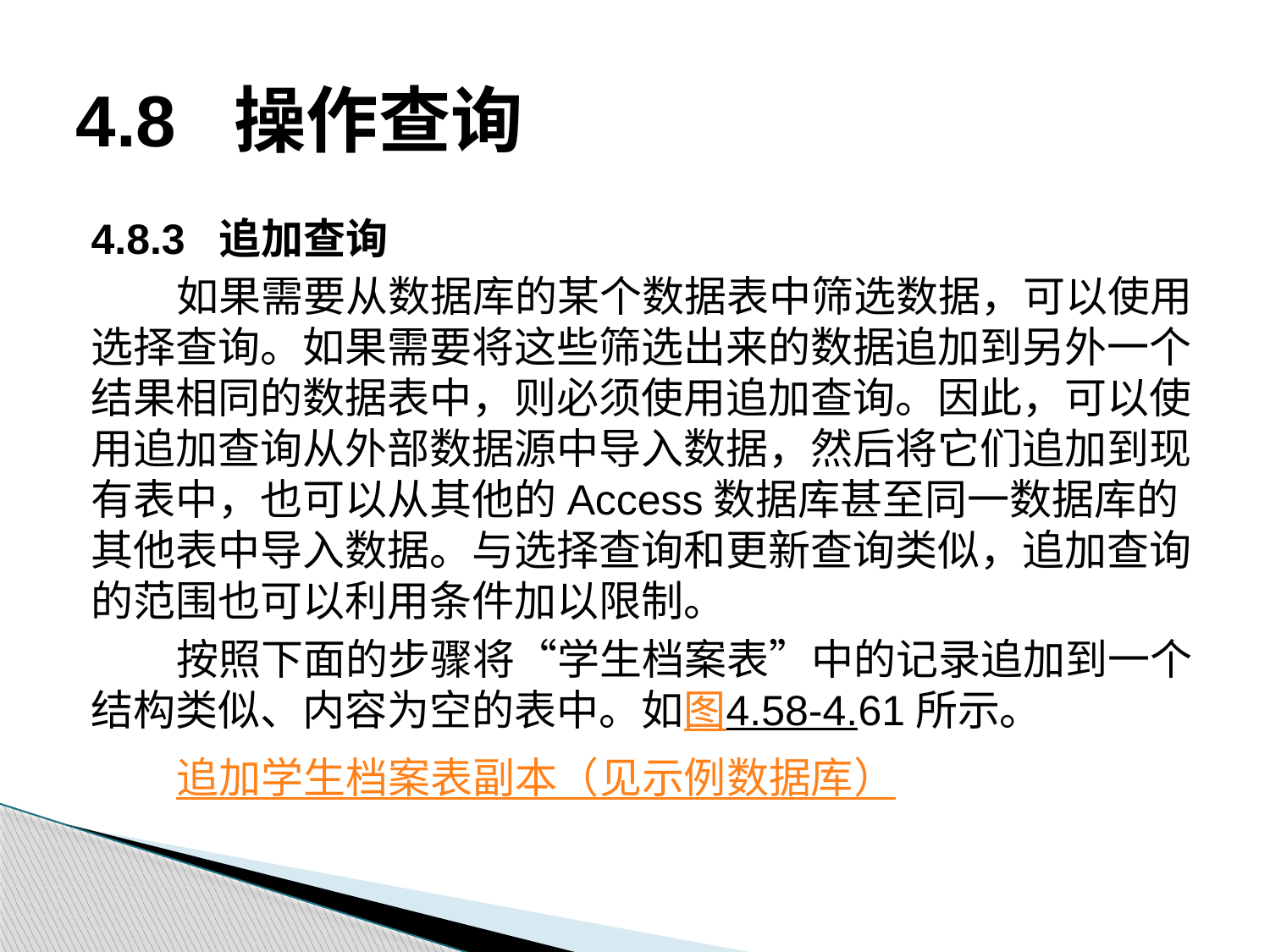

# 4.8  操作查询
4.8.3  追加查询
如果需要从数据库的某个数据表中筛选数据，可以使用选择查询。如果需要将这些筛选出来的数据追加到另外一个结果相同的数据表中，则必须使用追加查询。因此，可以使用追加查询从外部数据源中导入数据，然后将它们追加到现有表中，也可以从其他的Access数据库甚至同一数据库的其他表中导入数据。与选择查询和更新查询类似，追加查询的范围也可以利用条件加以限制。
按照下面的步骤将“学生档案表”中的记录追加到一个结构类似、内容为空的表中。如图4.58-4.61所示。
追加学生档案表副本（见示例数据库）